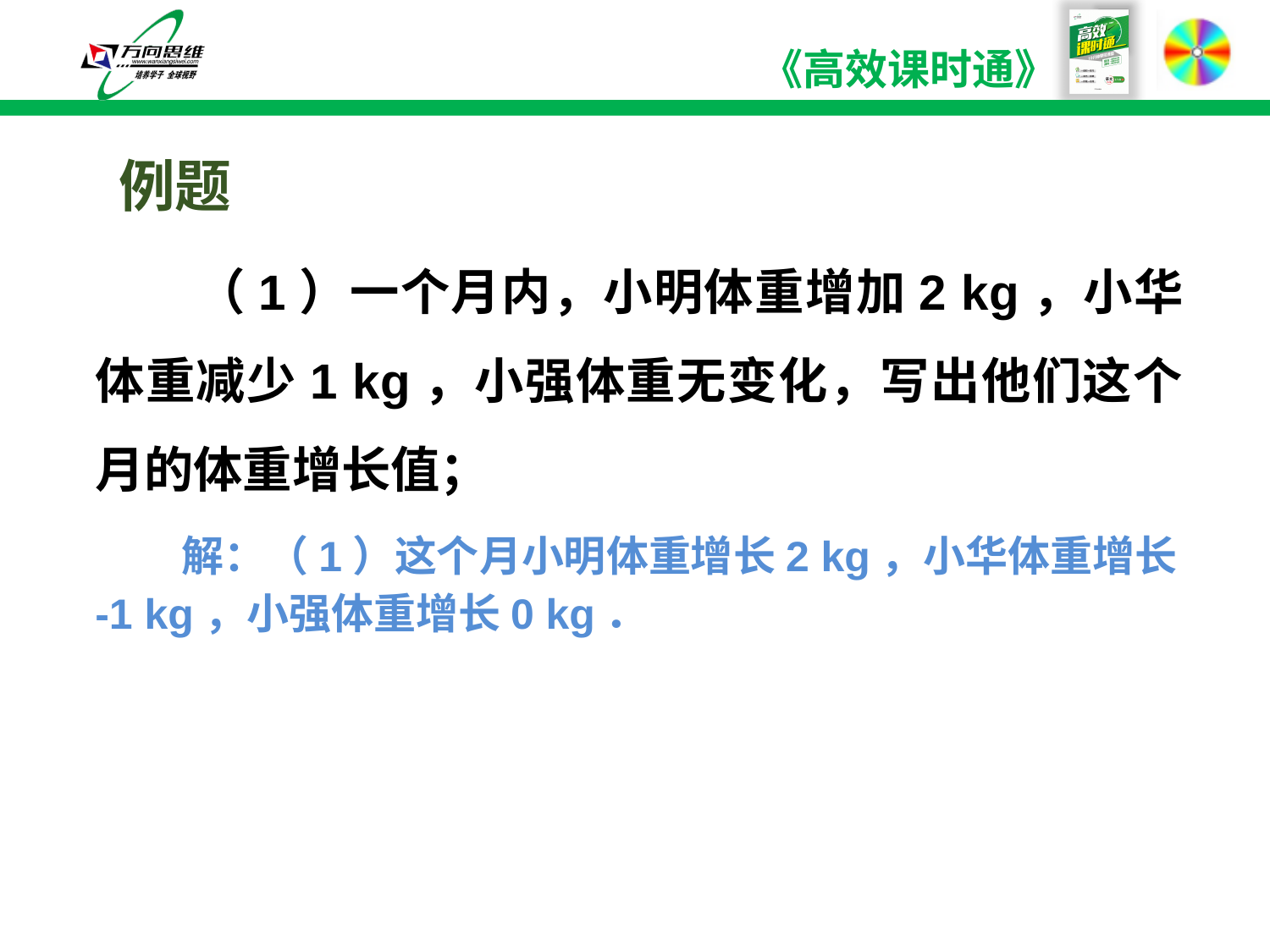

例题
    （1）一个月内，小明体重增加2 kg，小华体重减少1 kg，小强体重无变化，写出他们这个月的体重增长值；
        解：（1）这个月小明体重增长2 kg，小华体重增长
-1 kg，小强体重增长0 kg．